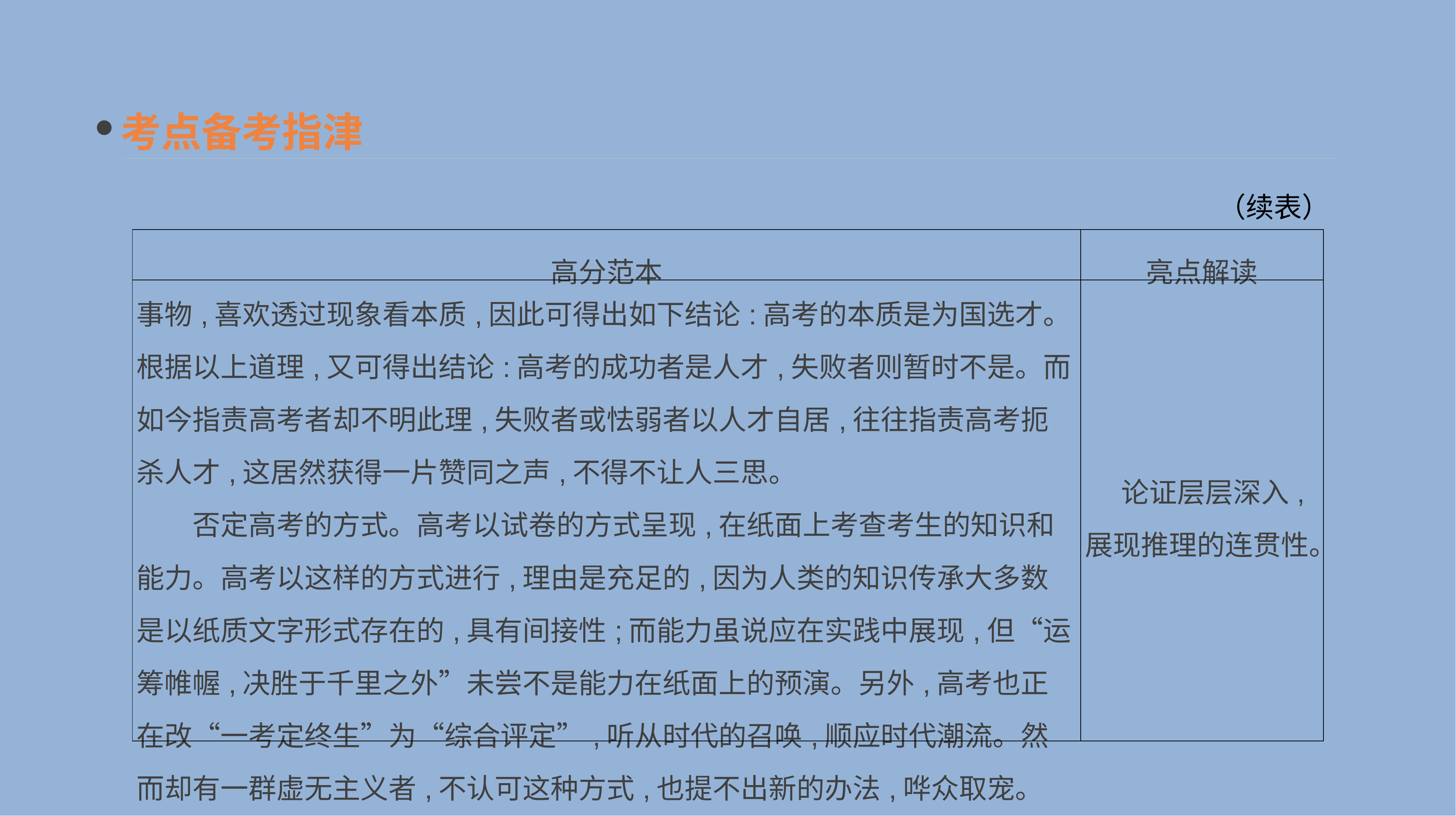

考点备考指津

（续表）
| 高分范本 | 亮点解读 |
| --- | --- |
| 事物,喜欢透过现象看本质,因此可得出如下结论:高考的本质是为国选才。根据以上道理,又可得出结论:高考的成功者是人才,失败者则暂时不是。而如今指责高考者却不明此理,失败者或怯弱者以人才自居,往往指责高考扼杀人才,这居然获得一片赞同之声,不得不让人三思。 　　否定高考的方式。高考以试卷的方式呈现,在纸面上考查考生的知识和能力。高考以这样的方式进行,理由是充足的,因为人类的知识传承大多数是以纸质文字形式存在的,具有间接性;而能力虽说应在实践中展现,但“运筹帷幄,决胜于千里之外”未尝不是能力在纸面上的预演。另外,高考也正在改“一考定终生”为“综合评定”,听从时代的召唤,顺应时代潮流。然而却有一群虚无主义者,不认可这种方式,也提不出新的办法,哗众取宠。 | 论证层层深入,展现推理的连贯性。 |